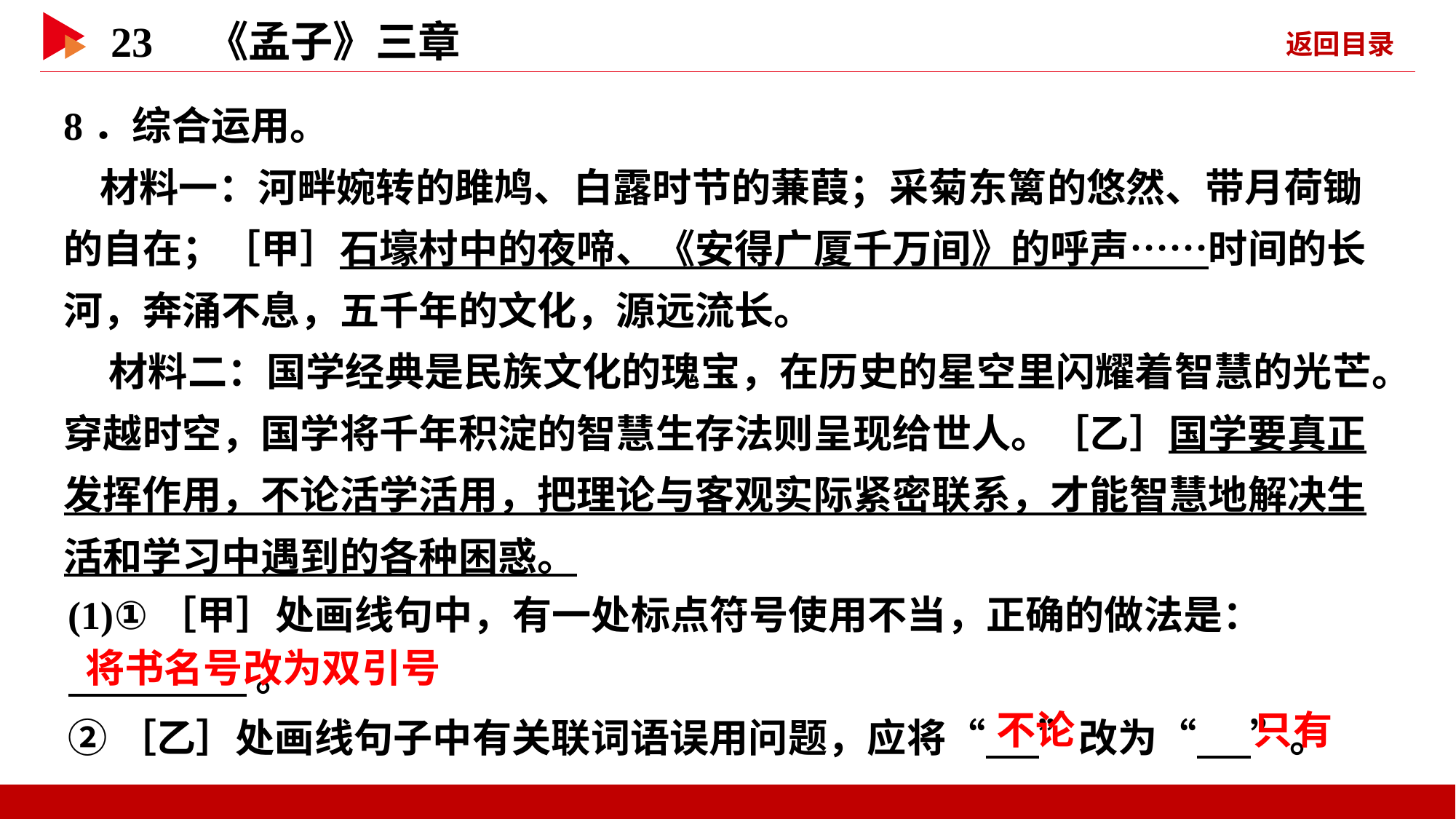

8．综合运用。
   材料一：河畔婉转的雎鸠、白露时节的蒹葭；采菊东篱的悠然、带月荷锄的自在；［甲］石壕村中的夜啼、《安得广厦千万间》的呼声……时间的长河，奔涌不息，五千年的文化，源远流长。
    材料二：国学经典是民族文化的瑰宝，在历史的星空里闪耀着智慧的光芒。穿越时空，国学将千年积淀的智慧生存法则呈现给世人。［乙］国学要真正发挥作用，不论活学活用，把理论与客观实际紧密联系，才能智慧地解决生活和学习中遇到的各种困惑。
(1)①［甲］处画线句中，有一处标点符号使用不当，正确的做法是：
                    。
②［乙］处画线句子中有关联词语误用问题，应将“      ”改为“      ”。
 将书名号改为双引号
 不论
 只有